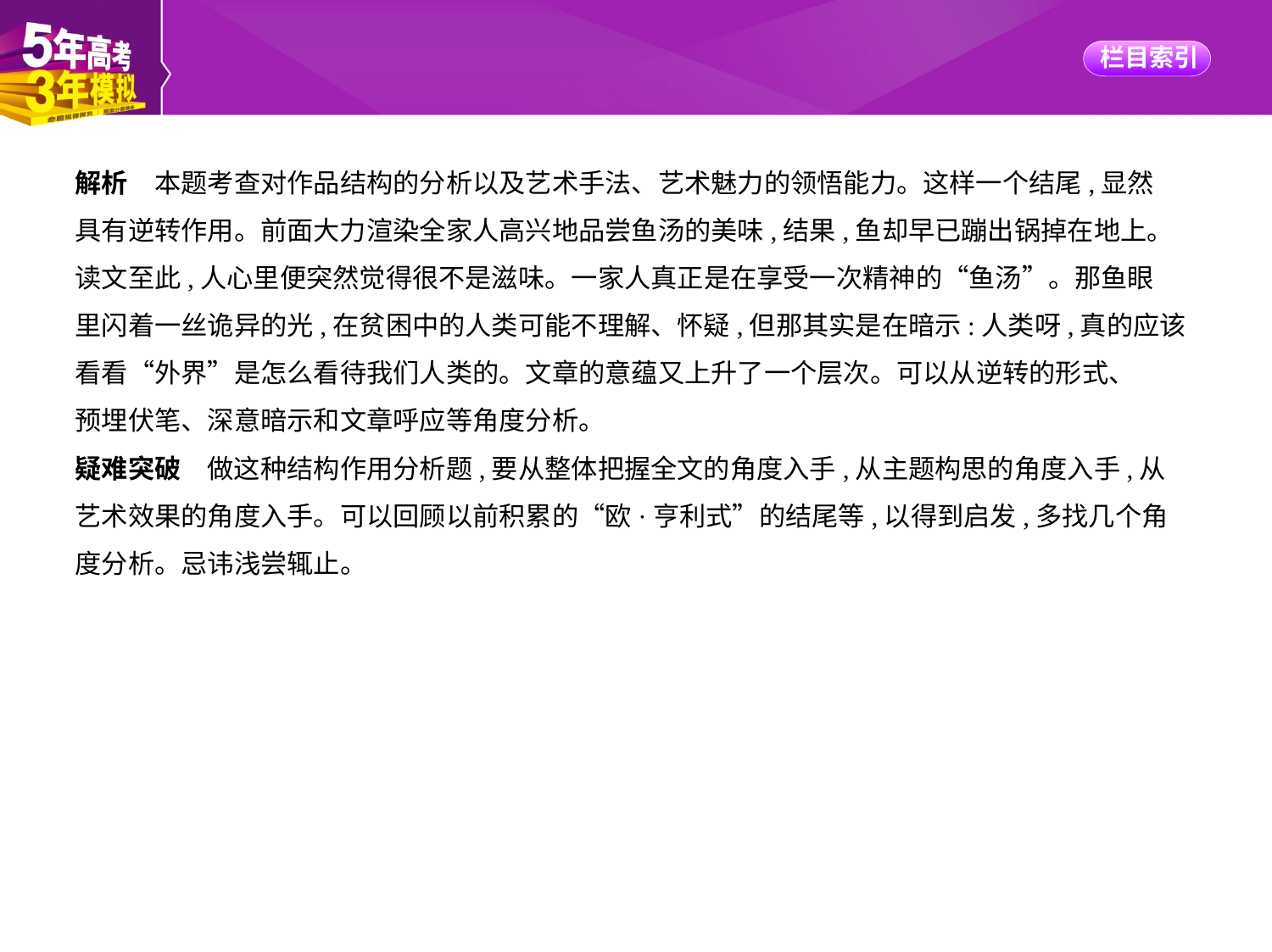

解析　本题考查对作品结构的分析以及艺术手法、艺术魅力的领悟能力。这样一个结尾,显然
具有逆转作用。前面大力渲染全家人高兴地品尝鱼汤的美味,结果,鱼却早已蹦出锅掉在地上。
读文至此,人心里便突然觉得很不是滋味。一家人真正是在享受一次精神的“鱼汤”。那鱼眼
里闪着一丝诡异的光,在贫困中的人类可能不理解、怀疑,但那其实是在暗示:人类呀,真的应该
看看“外界”是怎么看待我们人类的。文章的意蕴又上升了一个层次。可以从逆转的形式、
预埋伏笔、深意暗示和文章呼应等角度分析。
疑难突破　做这种结构作用分析题,要从整体把握全文的角度入手,从主题构思的角度入手,从
艺术效果的角度入手。可以回顾以前积累的“欧·亨利式”的结尾等,以得到启发,多找几个角
度分析。忌讳浅尝辄止。